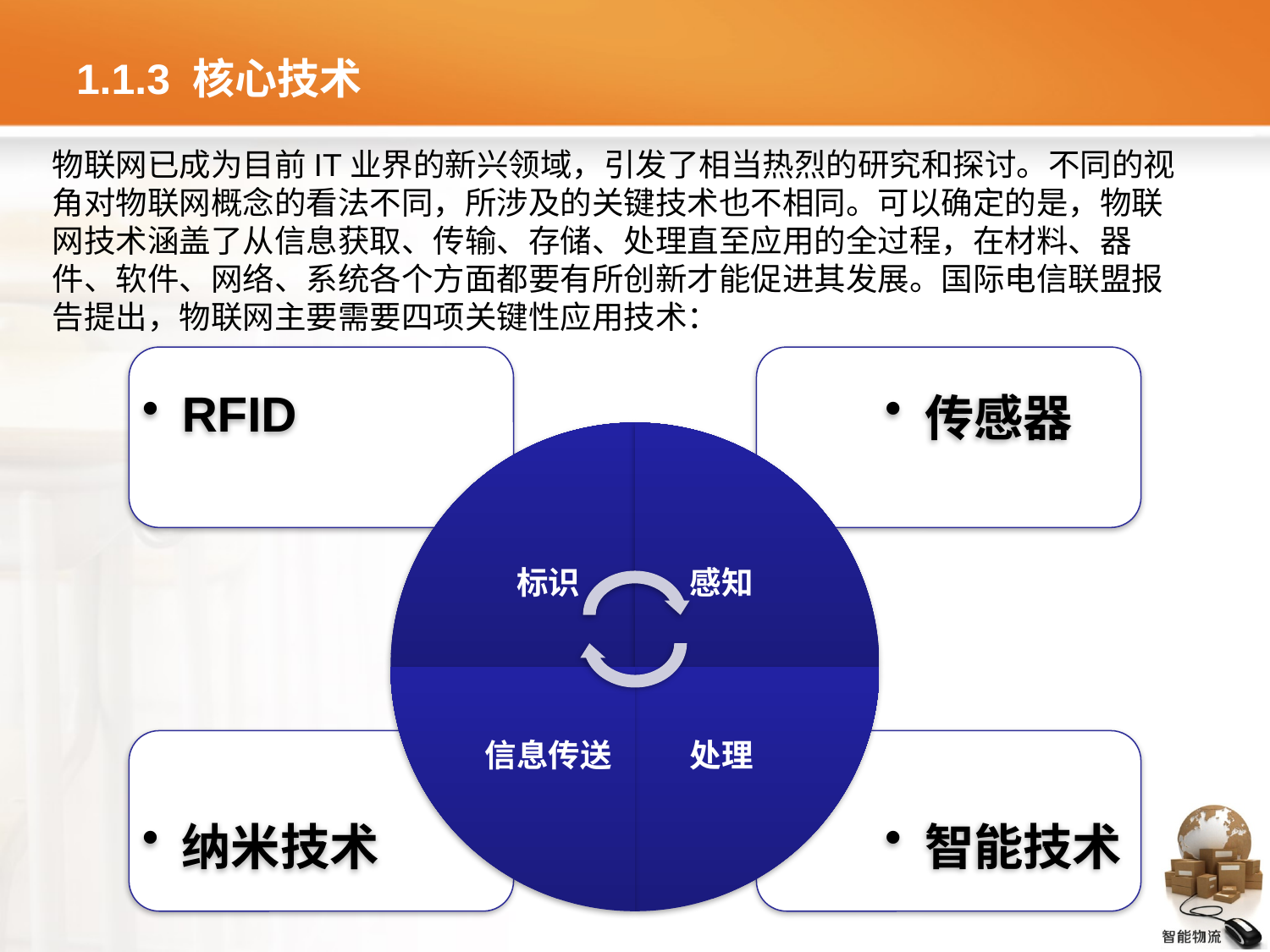

# 1.1.3 核心技术
物联网已成为目前IT业界的新兴领域，引发了相当热烈的研究和探讨。不同的视角对物联网概念的看法不同，所涉及的关键技术也不相同。可以确定的是，物联网技术涵盖了从信息获取、传输、存储、处理直至应用的全过程，在材料、器件、软件、网络、系统各个方面都要有所创新才能促进其发展。国际电信联盟报告提出，物联网主要需要四项关键性应用技术：
标识
RFID
感知
传感器
处理
智能技术
信息传送
纳米技术